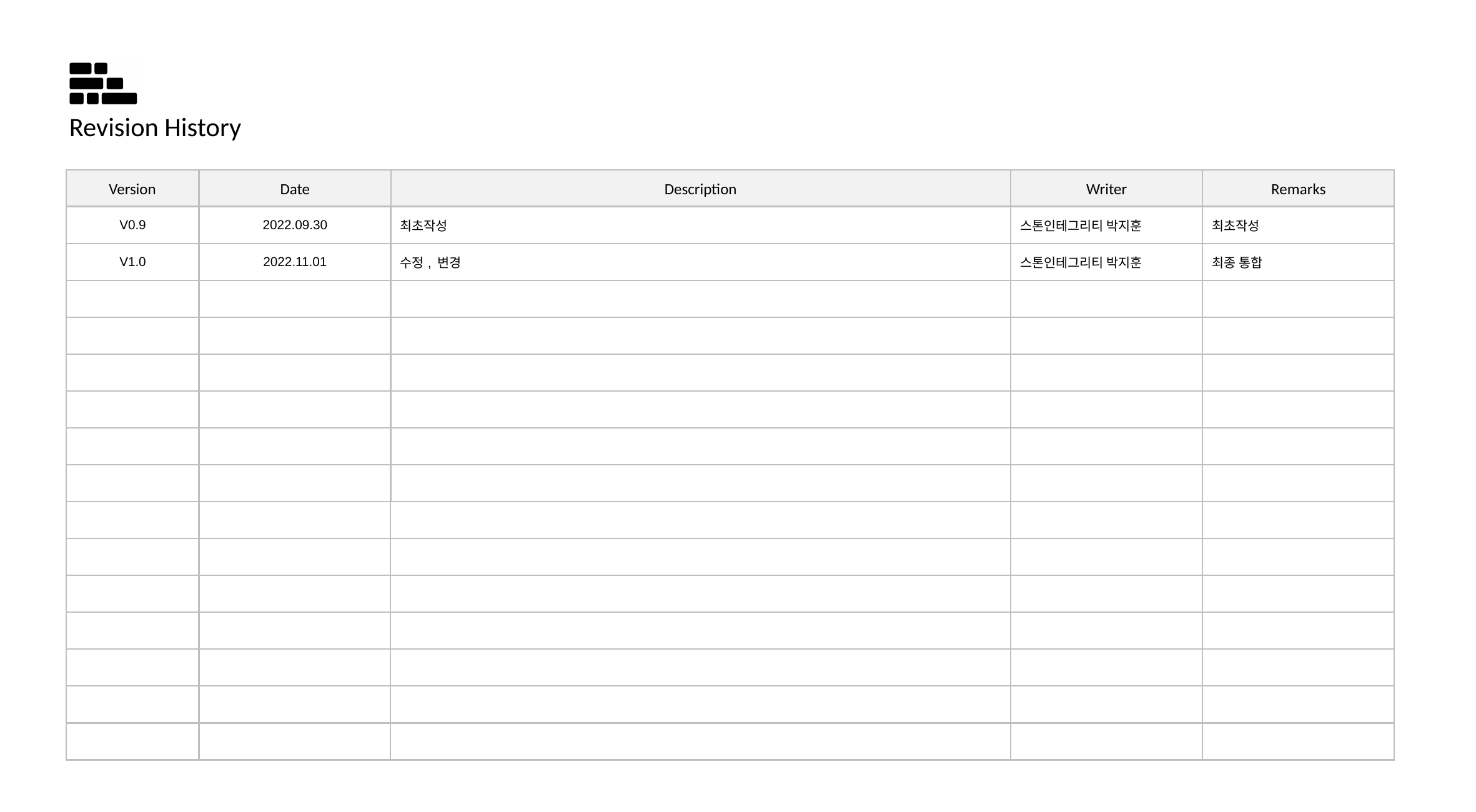

| V0.9 | 2022.09.30 | 최초작성 | 스톤인테그리티 박지훈 | 최초작성 |
| --- | --- | --- | --- | --- |
| V1.0 | 2022.11.01 | 수정, 변경 | 스톤인테그리티 박지훈 | 최종 통합 |
|  |  |  |  |  |
|  |  |  |  |  |
|  |  |  |  |  |
|  |  |  |  |  |
|  |  |  |  |  |
|  |  |  |  |  |
|  |  |  |  |  |
|  |  |  |  |  |
|  |  |  |  |  |
|  |  |  |  |  |
|  |  |  |  |  |
|  |  |  |  |  |
|  |  |  |  |  |